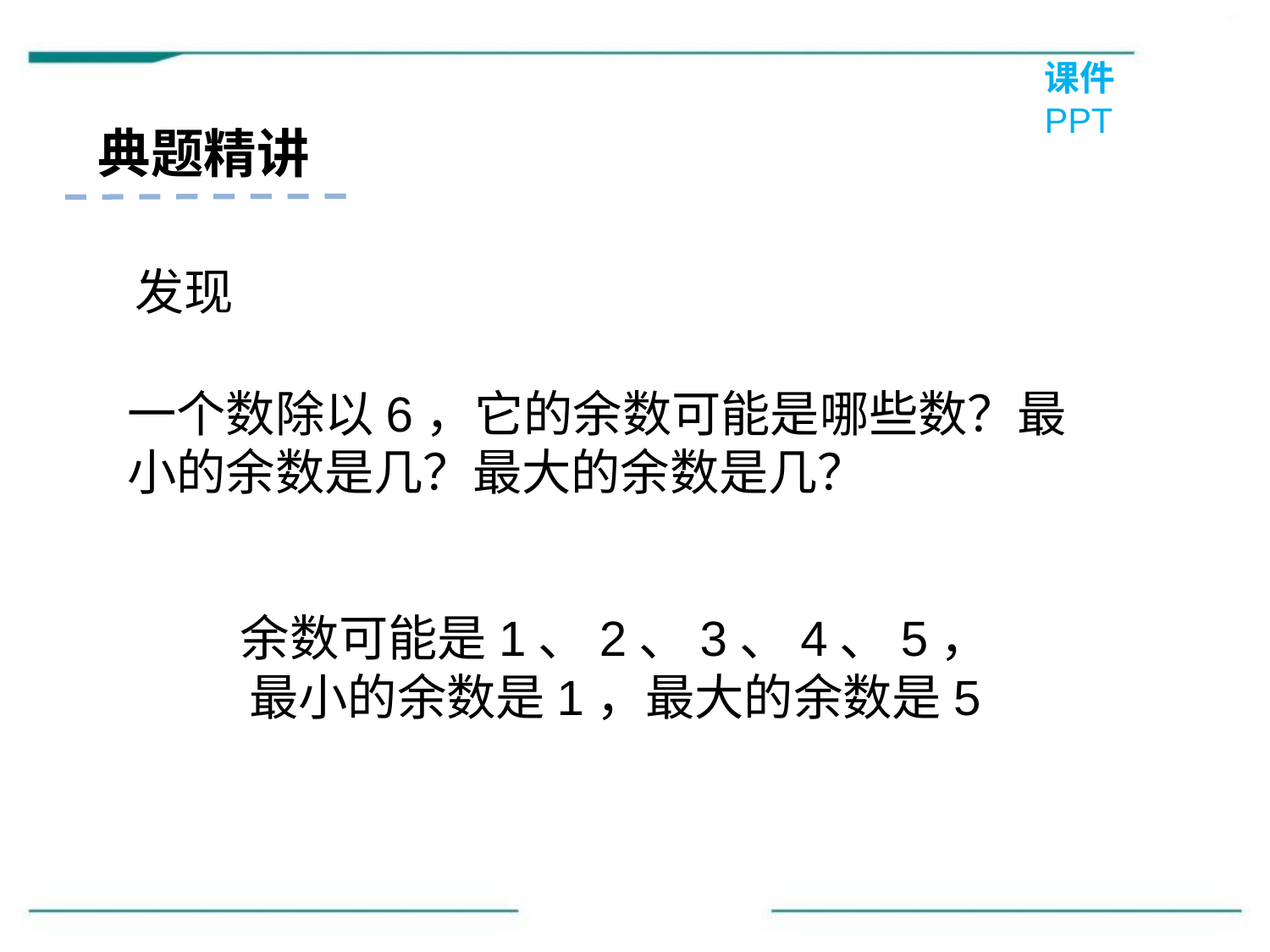

课件PPT
典题精讲

发现
一个数除以6，它的余数可能是哪些数？最小的余数是几？最大的余数是几？
余数可能是1、2、3、4、5，
最小的余数是1，最大的余数是5